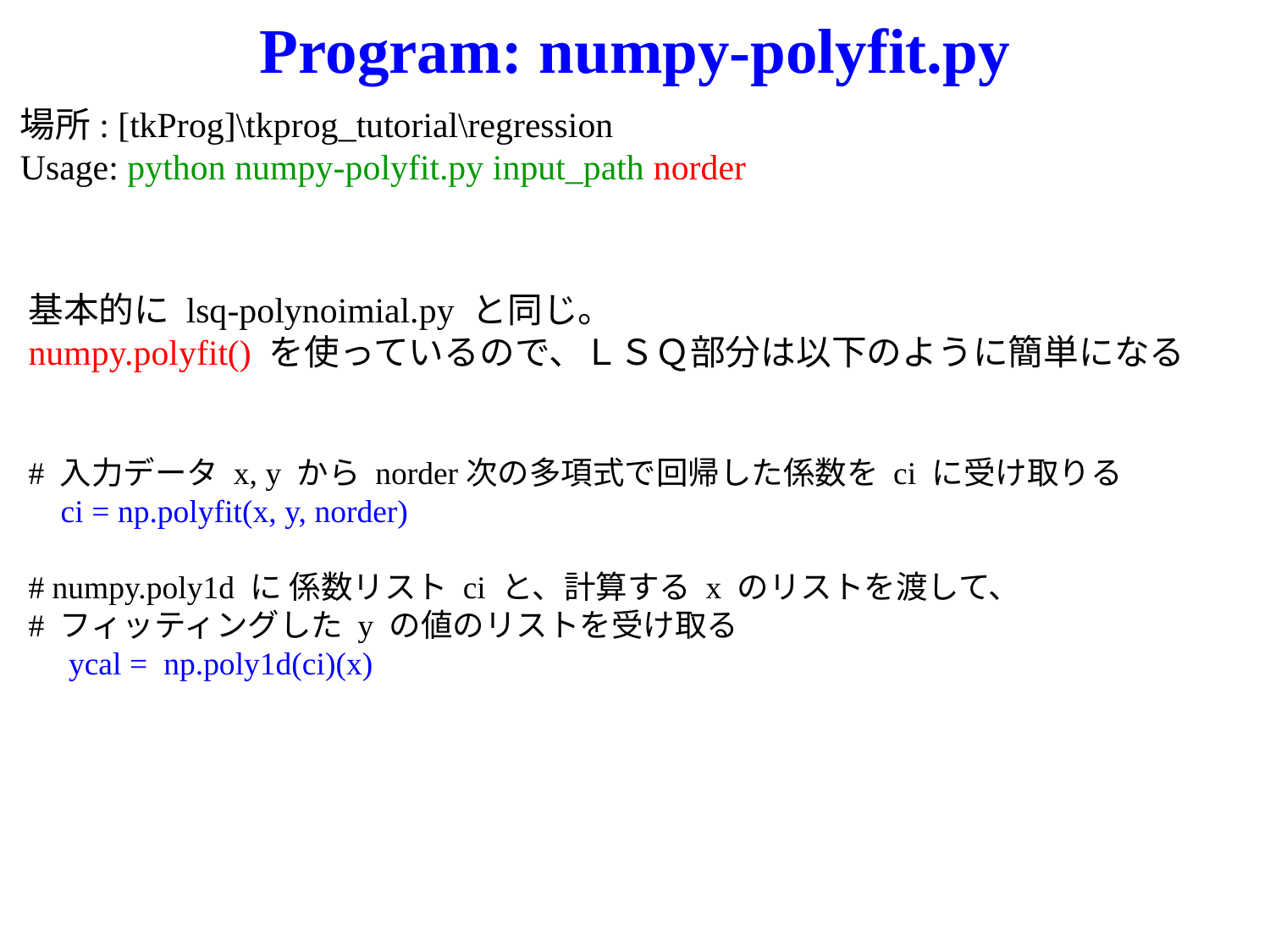

Program: numpy-polyfit.py
場所: [tkProg]\tkprog_tutorial\regression
Usage: python numpy-polyfit.py input_path norder

基本的に lsq-polynoimial.py と同じ。
numpy.polyfit() を使っているので、ＬＳＱ部分は以下のように簡単になる

# 入力データ x, y から norder次の多項式で回帰した係数を ci に受け取りる
    ci = np.polyfit(x, y, norder)

# numpy.poly1d に 係数リスト ci と、計算する x のリストを渡して、 # フィッティングした y の値のリストを受け取る
     ycal =  np.poly1d(ci)(x)